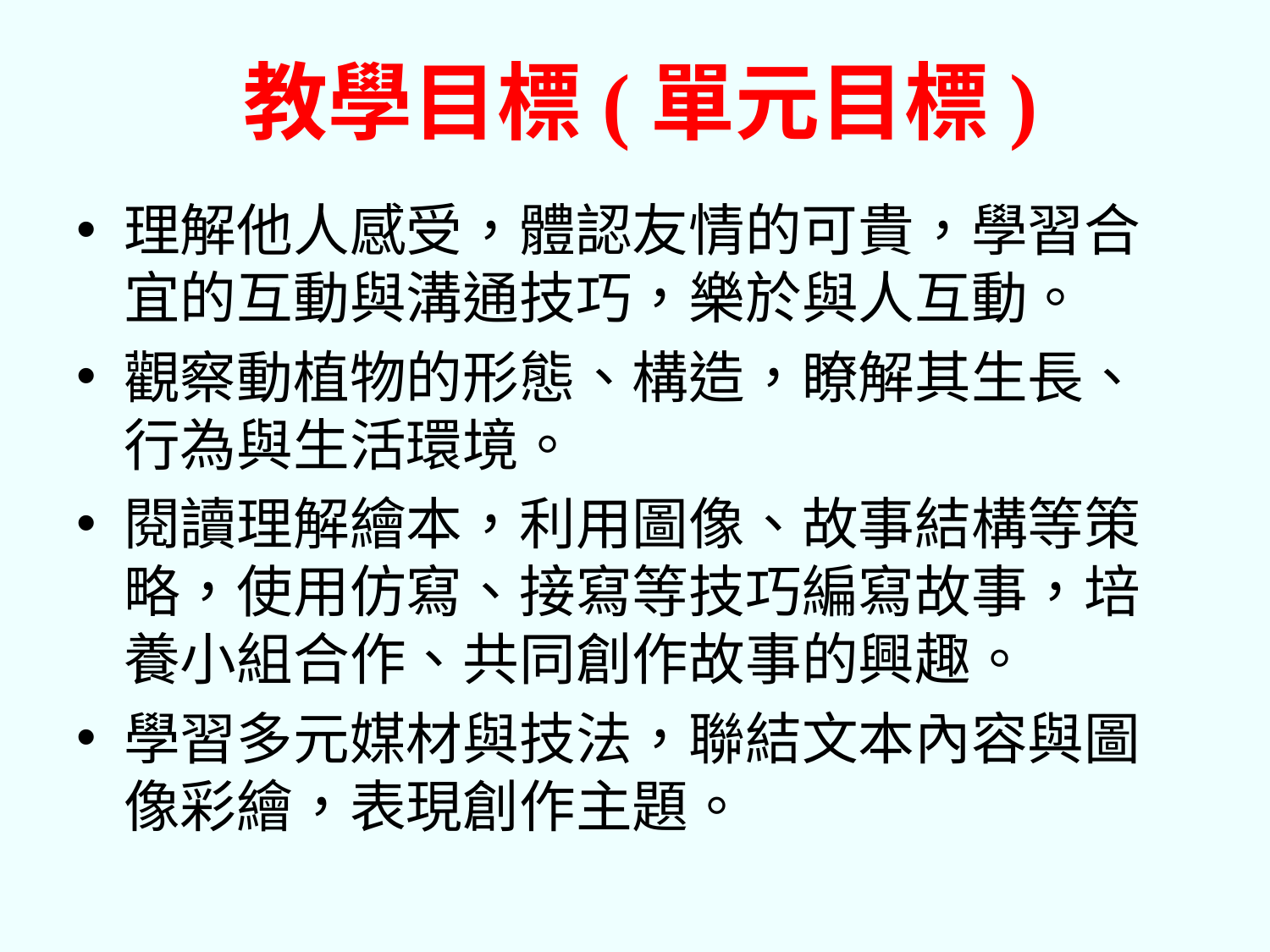

# 教學目標(單元目標)
理解他人感受，體認友情的可貴，學習合宜的互動與溝通技巧，樂於與人互動。
觀察動植物的形態、構造，瞭解其生長、行為與生活環境。
閱讀理解繪本，利用圖像、故事結構等策略，使用仿寫、接寫等技巧編寫故事，培養小組合作、共同創作故事的興趣。
學習多元媒材與技法，聯結文本內容與圖像彩繪，表現創作主題。